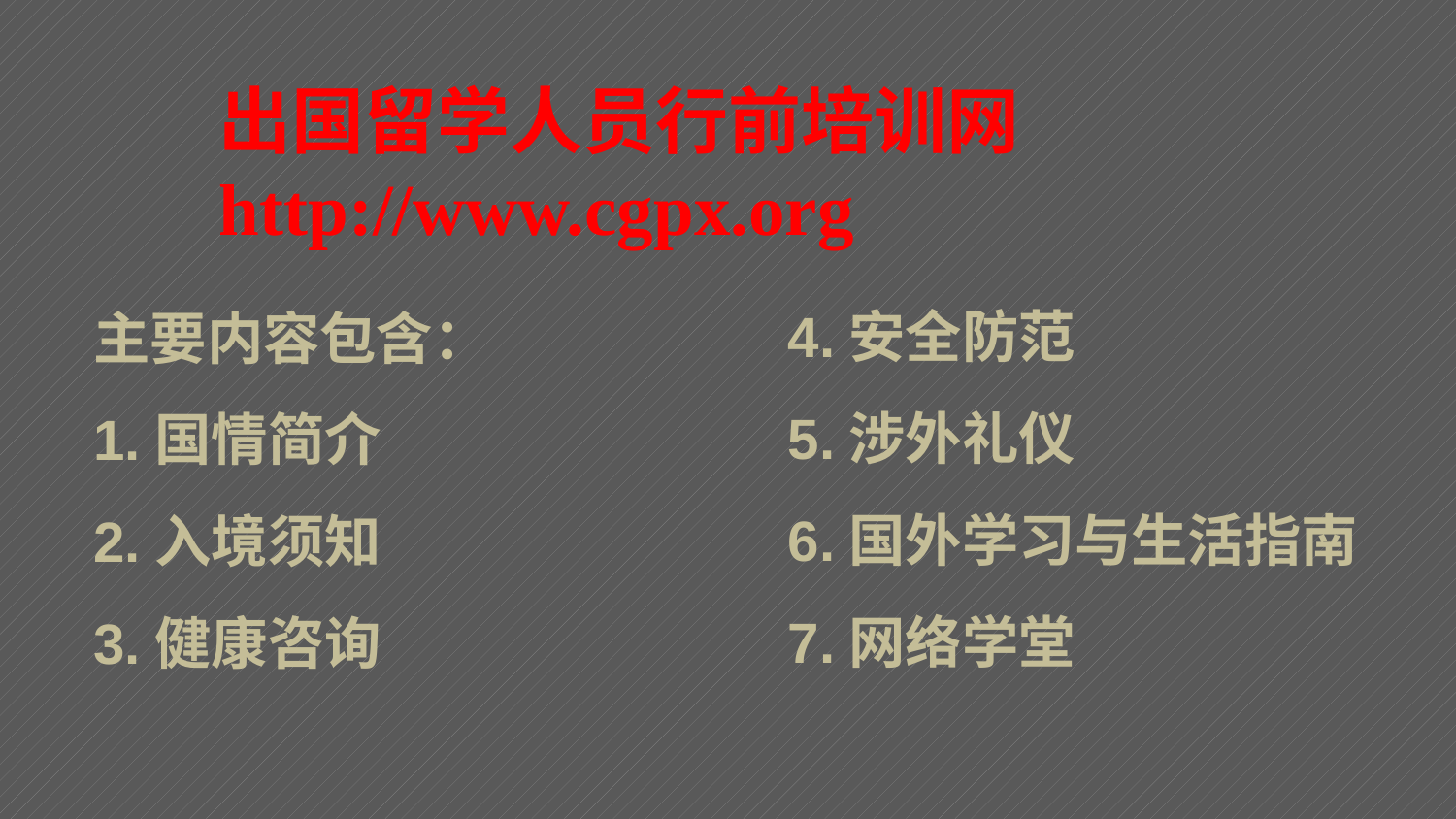

出国留学人员行前培训网
http://www.cgpx.org
4.安全防范
5.涉外礼仪
6.国外学习与生活指南
7.网络学堂
主要内容包含：
1.国情简介
2.入境须知
3.健康咨询